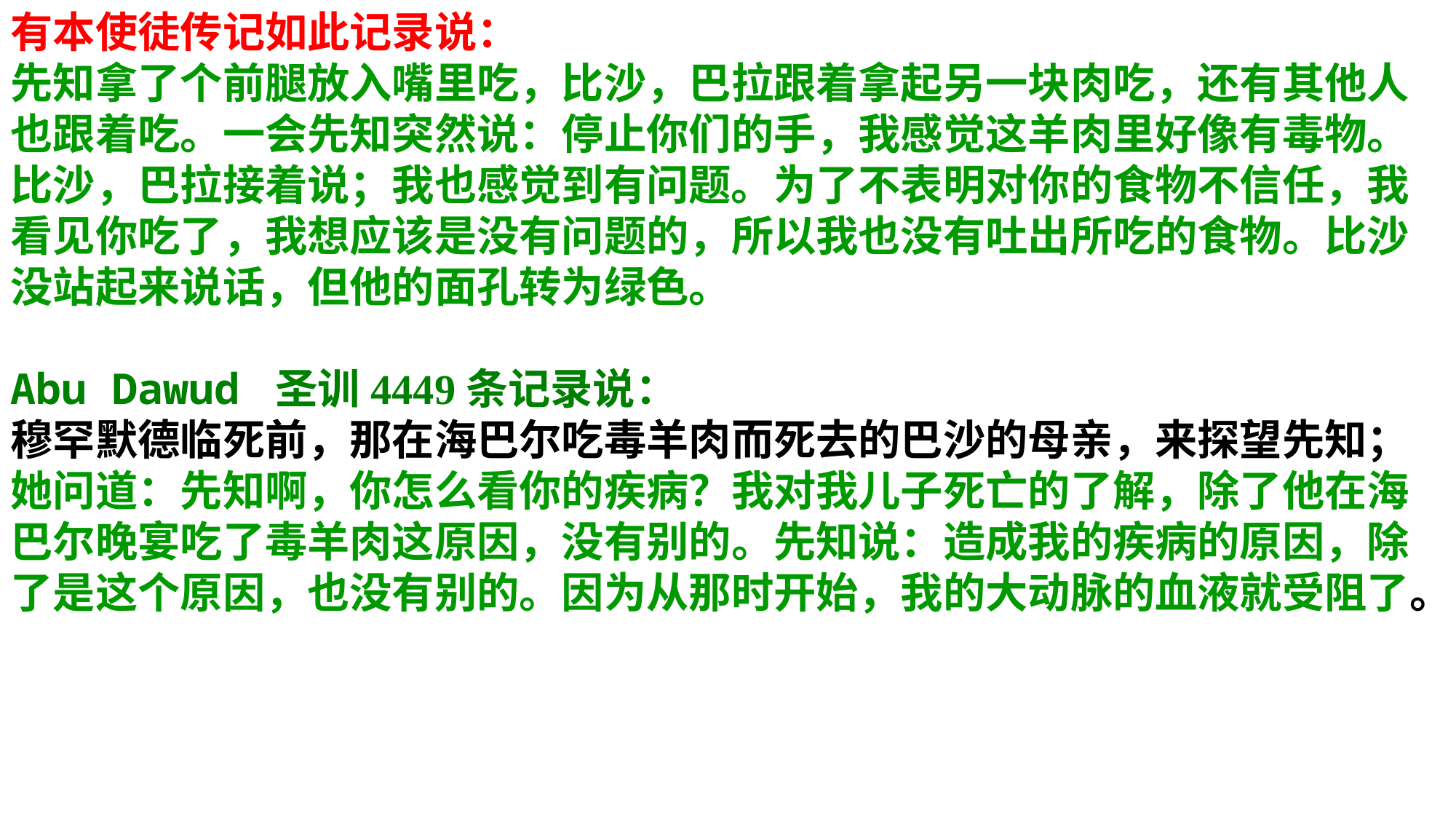

有本使徒传记如此记录说：
先知拿了个前腿放入嘴里吃，比沙，巴拉跟着拿起另一块肉吃，还有其他人也跟着吃。一会先知突然说：停止你们的手，我感觉这羊肉里好像有毒物。比沙，巴拉接着说；我也感觉到有问题。为了不表明对你的食物不信任，我看见你吃了，我想应该是没有问题的，所以我也没有吐出所吃的食物。比沙没站起来说话，但他的面孔转为绿色。

Abu Dawud 圣训4449条记录说：
穆罕默德临死前，那在海巴尔吃毒羊肉而死去的巴沙的母亲，来探望先知；她问道：先知啊，你怎么看你的疾病？我对我儿子死亡的了解，除了他在海巴尔晚宴吃了毒羊肉这原因，没有别的。先知说：造成我的疾病的原因，除了是这个原因，也没有别的。因为从那时开始，我的大动脉的血液就受阻了。